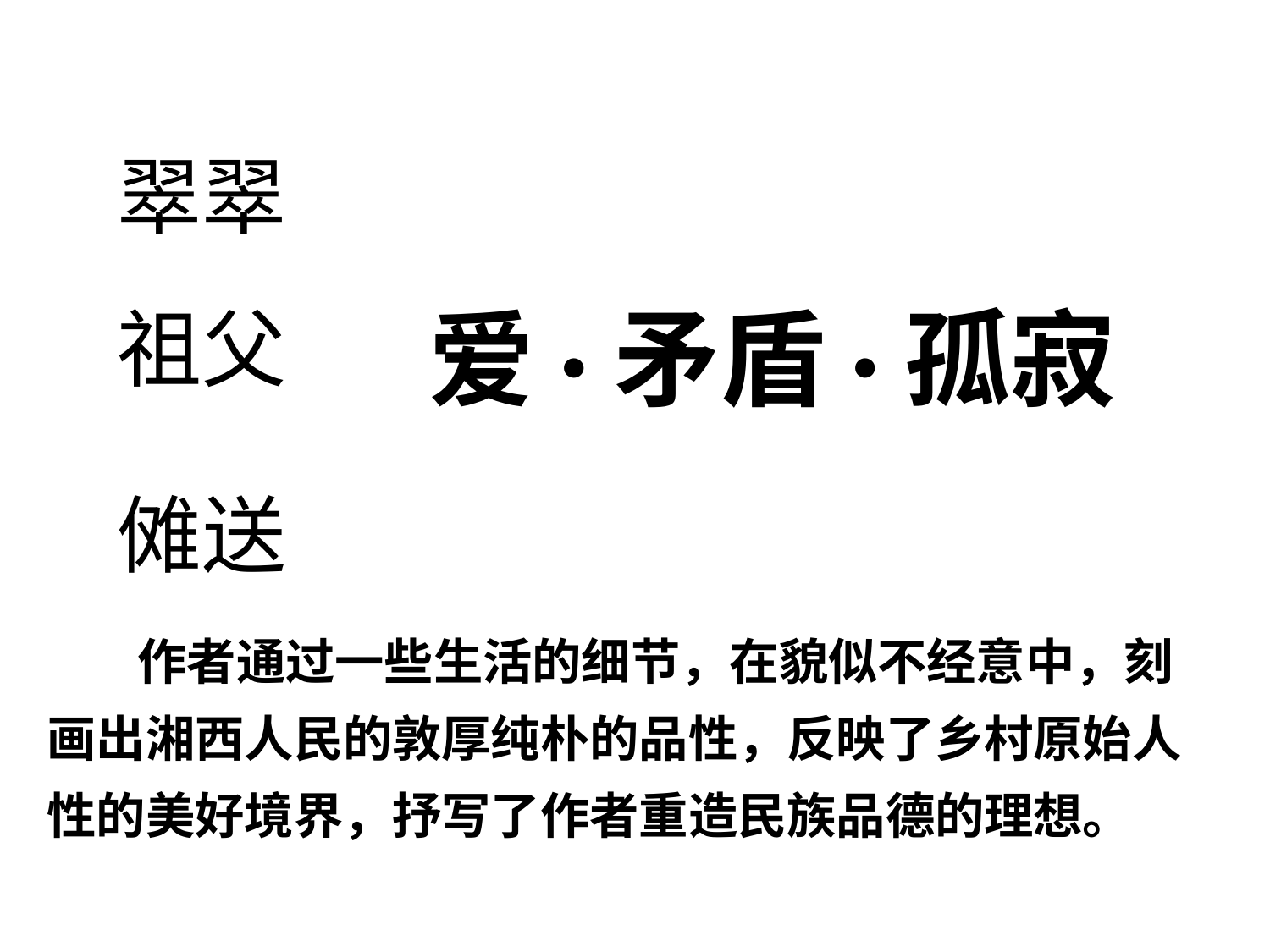

翠翠
祖父
傩送
人物
爱·矛盾·孤寂
       作者通过一些生活的细节，在貌似不经意中，刻画出湘西人民的敦厚纯朴的品性，反映了乡村原始人性的美好境界，抒写了作者重造民族品德的理想。